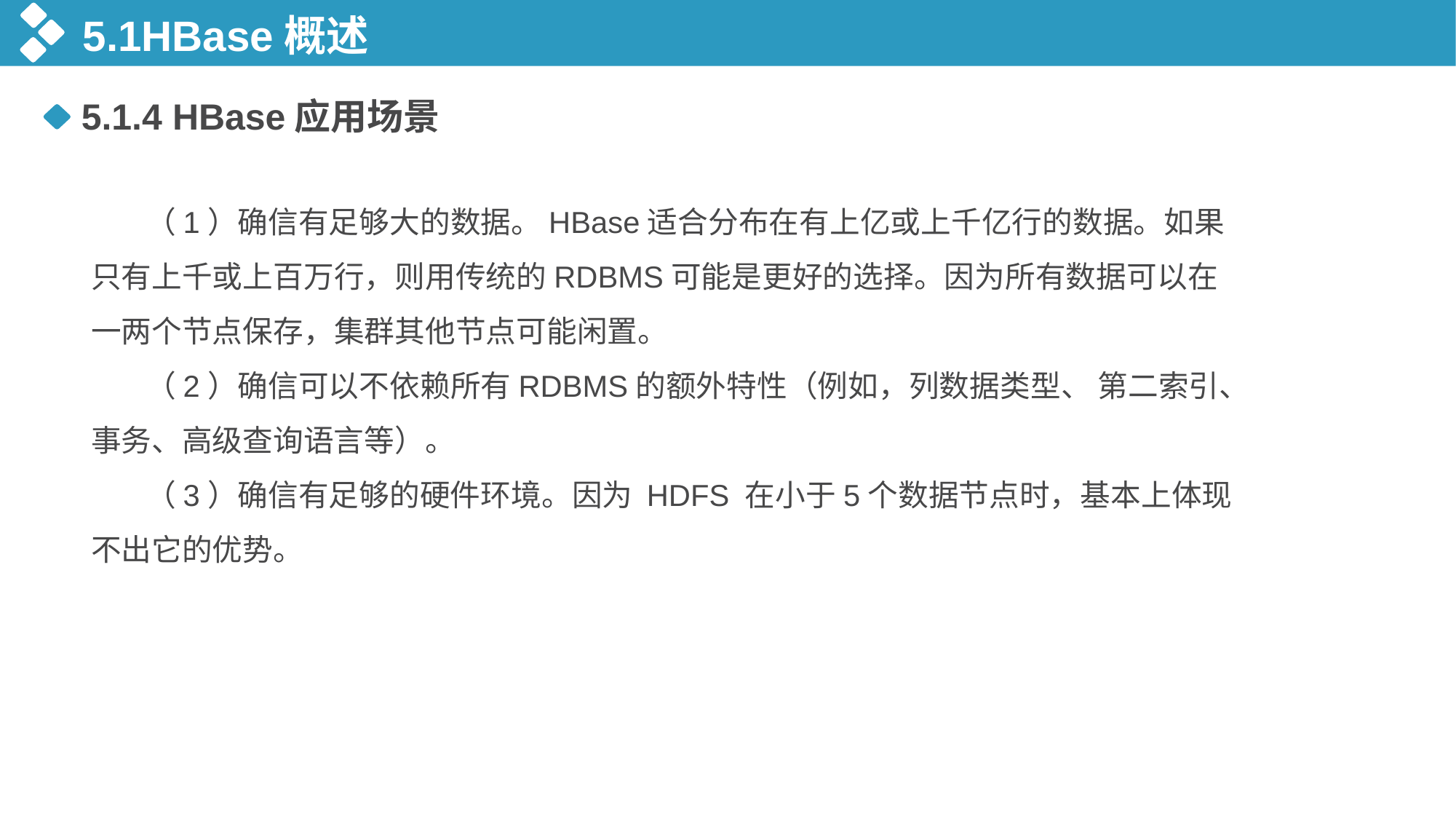

5.1HBase概述
5.1.4 HBase应用场景

（1）确信有足够大的数据。HBase适合分布在有上亿或上千亿行的数据。如果只有上千或上百万行，则用传统的RDBMS可能是更好的选择。因为所有数据可以在一两个节点保存，集群其他节点可能闲置。
（2）确信可以不依赖所有RDBMS的额外特性（例如，列数据类型、 第二索引、事务、高级查询语言等）。
（3）确信有足够的硬件环境。因为 HDFS 在小于5个数据节点时，基本上体现不出它的优势。